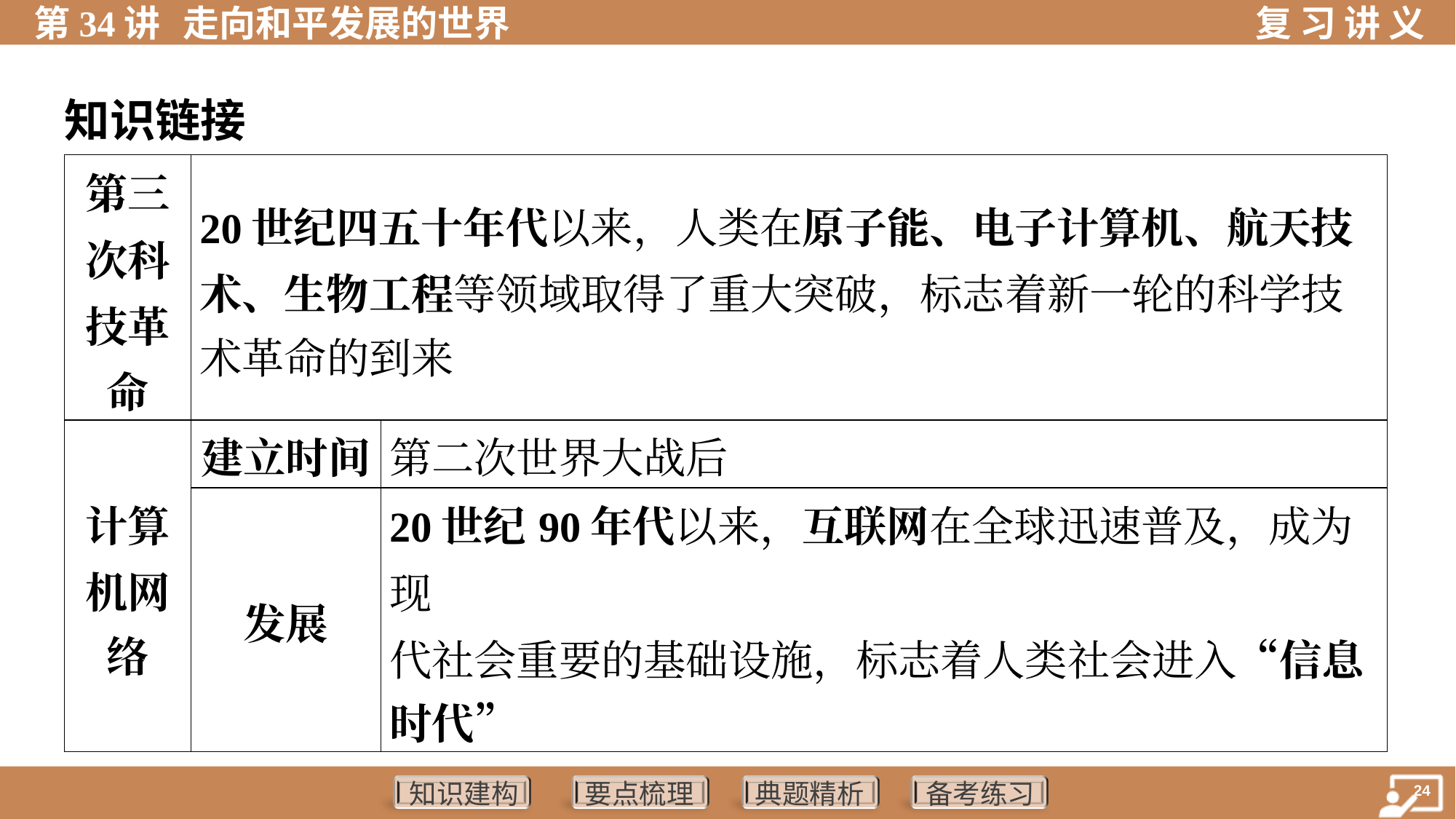

知识链接
| 第三 次科 技革 命 | 20世纪四五十年代以来，人类在原子能、电子计算机、航天技 术、生物工程等领域取得了重大突破，标志着新一轮的科学技 术革命的到来 |  |
| --- | --- | --- |
| 计算 机网 络 | 建立时间 | 第二次世界大战后 |
|  | 发展 | 20世纪90年代以来，互联网在全球迅速普及，成为现 代社会重要的基础设施，标志着人类社会进入“信息 时代” |